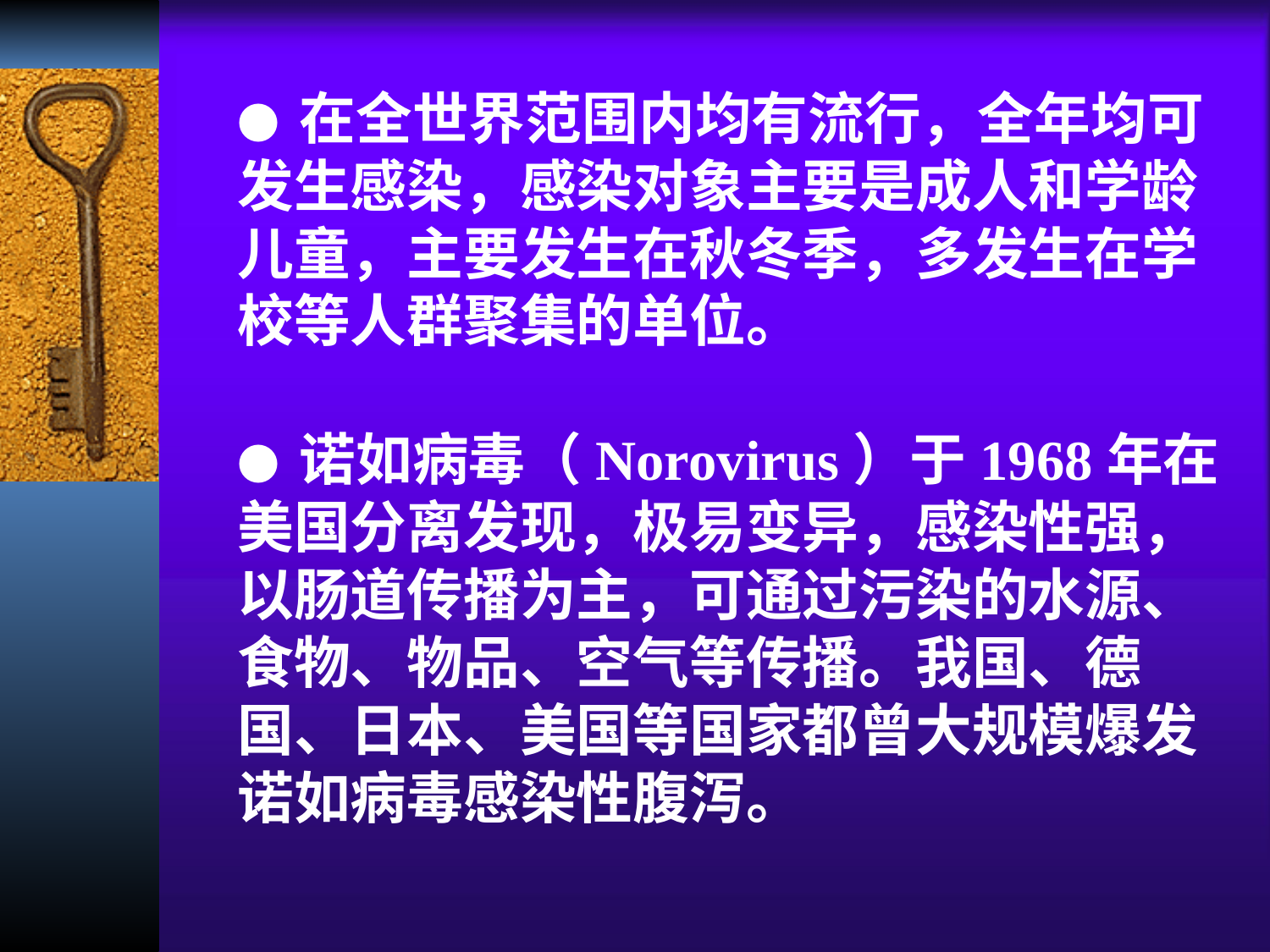

● 在全世界范围内均有流行，全年均可发生感染，感染对象主要是成人和学龄儿童，主要发生在秋冬季，多发生在学校等人群聚集的单位。

● 诺如病毒（Norovirus）于1968年在美国分离发现，极易变异，感染性强，以肠道传播为主，可通过污染的水源、食物、物品、空气等传播。我国、德国、日本、美国等国家都曾大规模爆发诺如病毒感染性腹泻。